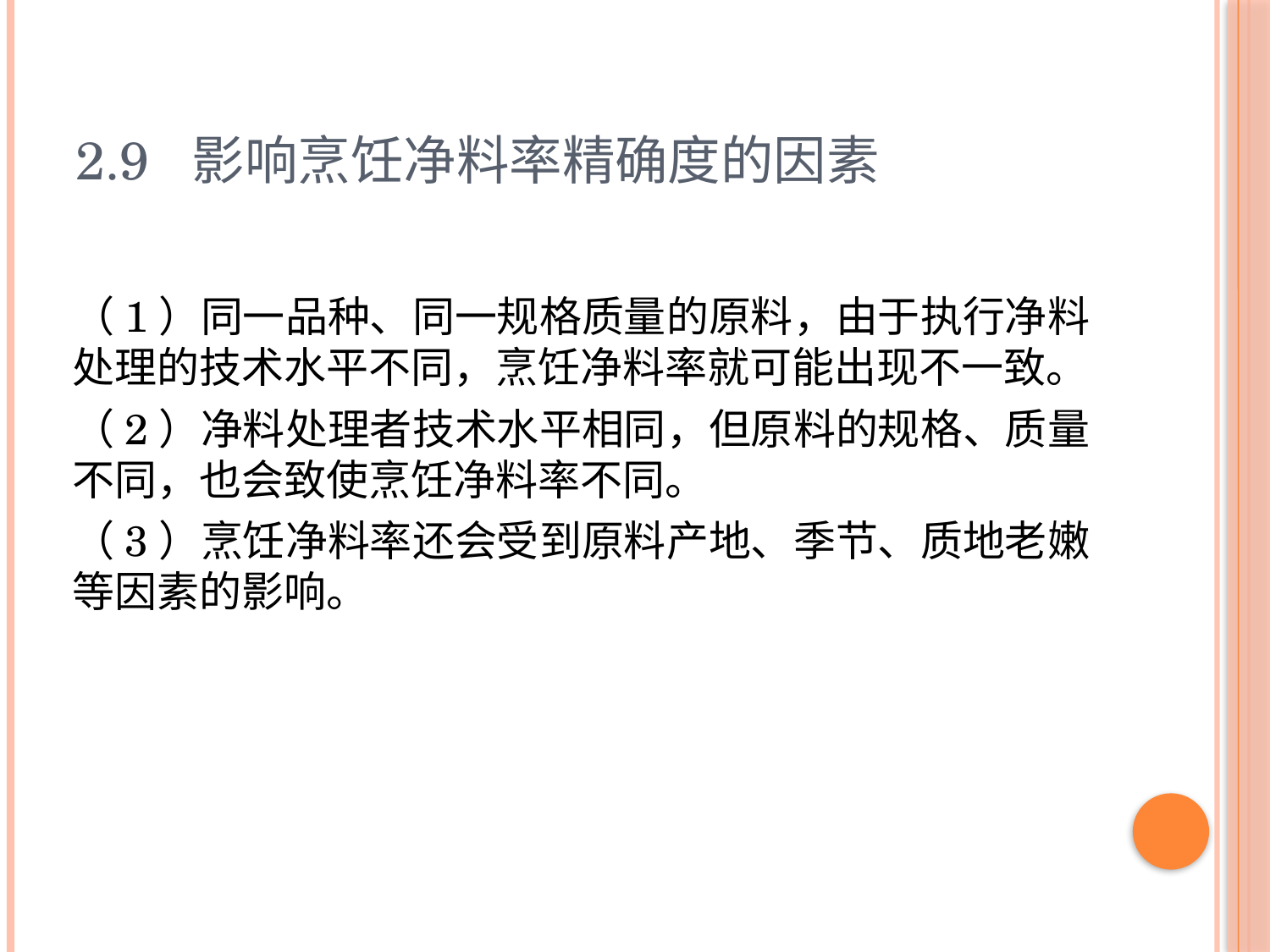

# 2.9  影响烹饪净料率精确度的因素

（1）同一品种、同一规格质量的原料，由于执行净料处理的技术水平不同，烹饪净料率就可能出现不一致。
（2）净料处理者技术水平相同，但原料的规格、质量不同，也会致使烹饪净料率不同。
（3）烹饪净料率还会受到原料产地、季节、质地老嫩等因素的影响。